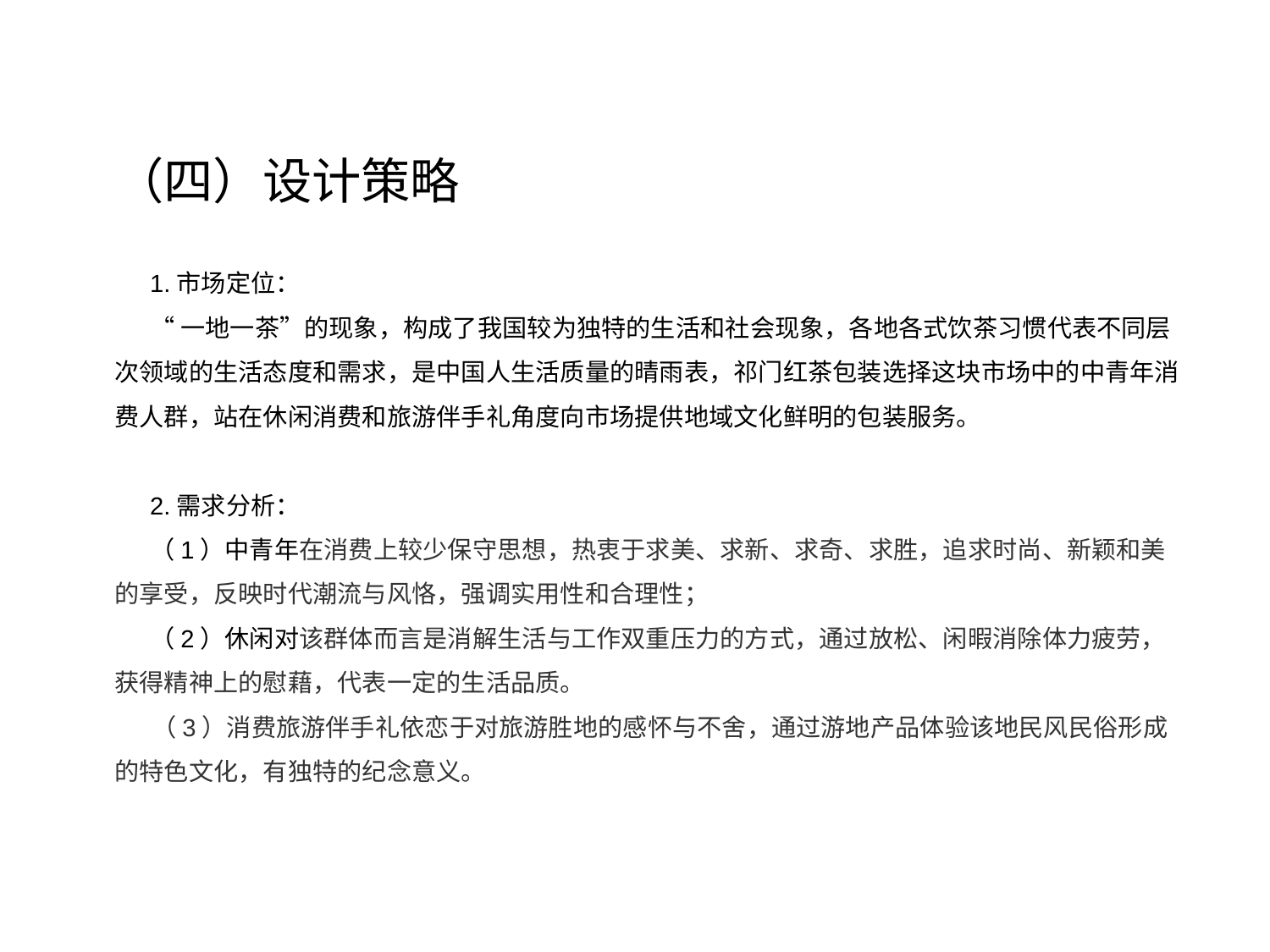

（四）设计策略

1.市场定位：
“一地一茶”的现象，构成了我国较为独特的生活和社会现象，各地各式饮茶习惯代表不同层次领域的生活态度和需求，是中国人生活质量的晴雨表，祁门红茶包装选择这块市场中的中青年消费人群，站在休闲消费和旅游伴手礼角度向市场提供地域文化鲜明的包装服务。

2.需求分析：
（1）中青年在消费上较少保守思想，热衷于求美、求新、求奇、求胜，追求时尚、新颖和美的享受，反映时代潮流与风恪，强调实用性和合理性；
（2）休闲对该群体而言是消解生活与工作双重压力的方式，通过放松、闲暇消除体力疲劳，获得精神上的慰藉，代表一定的生活品质。
（3）消费旅游伴手礼依恋于对旅游胜地的感怀与不舍，通过游地产品体验该地民风民俗形成的特色文化，有独特的纪念意义。